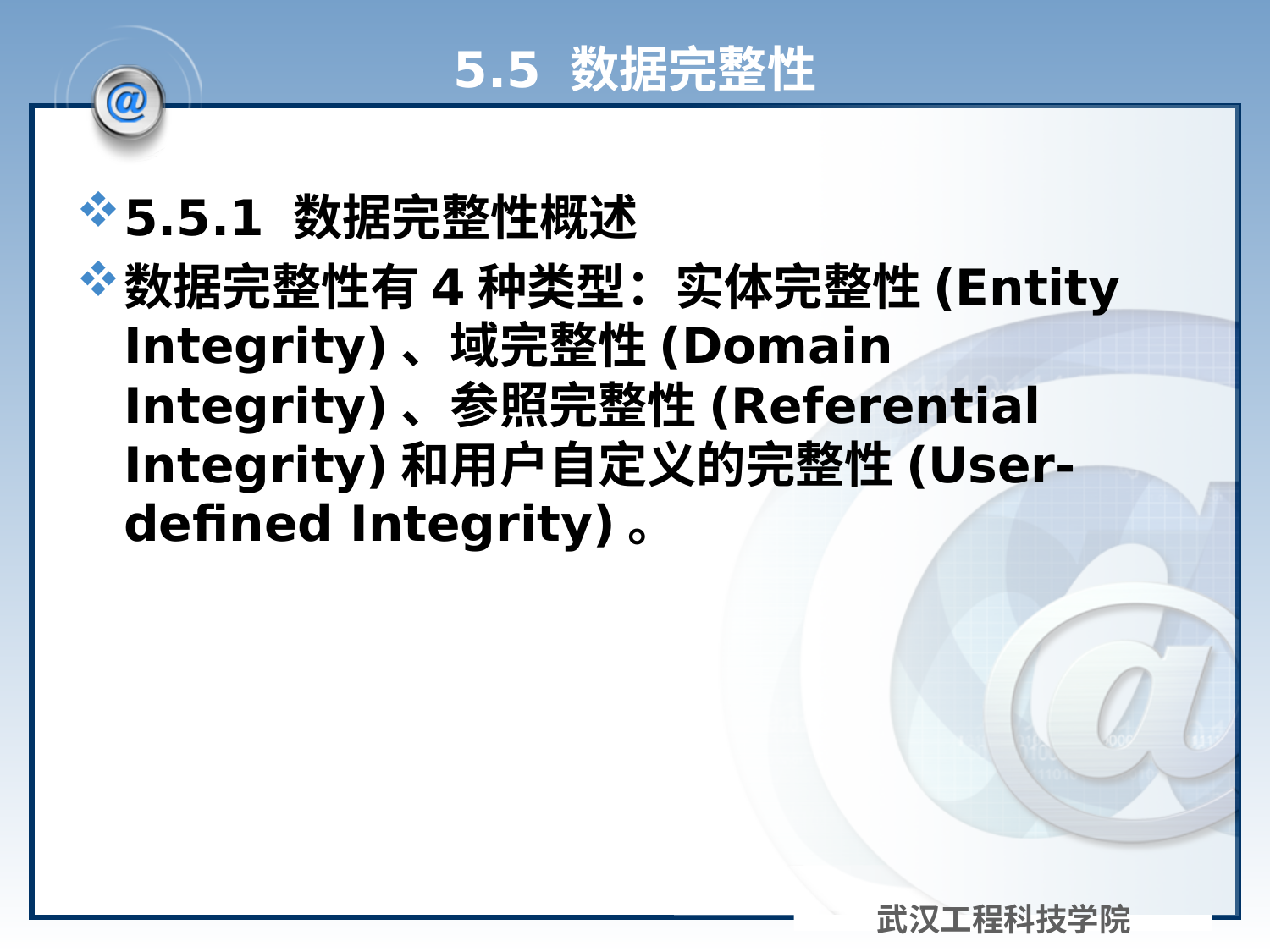

# 5.5 数据完整性
5.5.1 数据完整性概述
数据完整性有4种类型：实体完整性(Entity Integrity)、域完整性(Domain Integrity)、参照完整性(Referential Integrity)和用户自定义的完整性(User-defined Integrity)。
武汉工程科技学院